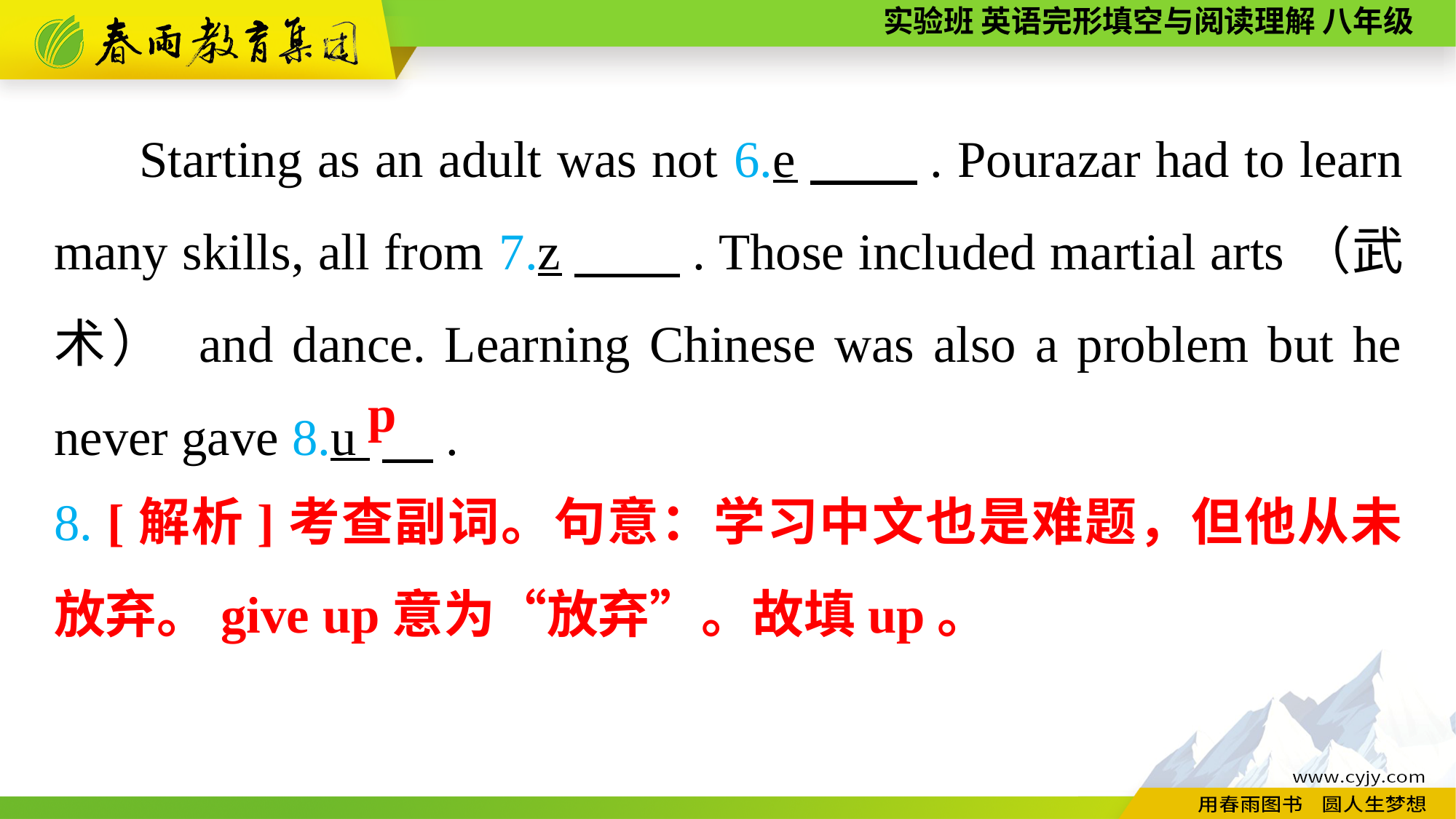

Starting as an adult was not 6.e　　. Pourazar had to learn many skills, all from 7.z　　. Those included martial arts（武术） and dance. Learning Chinese was also a problem but he never gave 8.u 　.
p
8. [解析]考查副词。句意：学习中文也是难题，但他从未放弃。give up意为“放弃”。故填up。